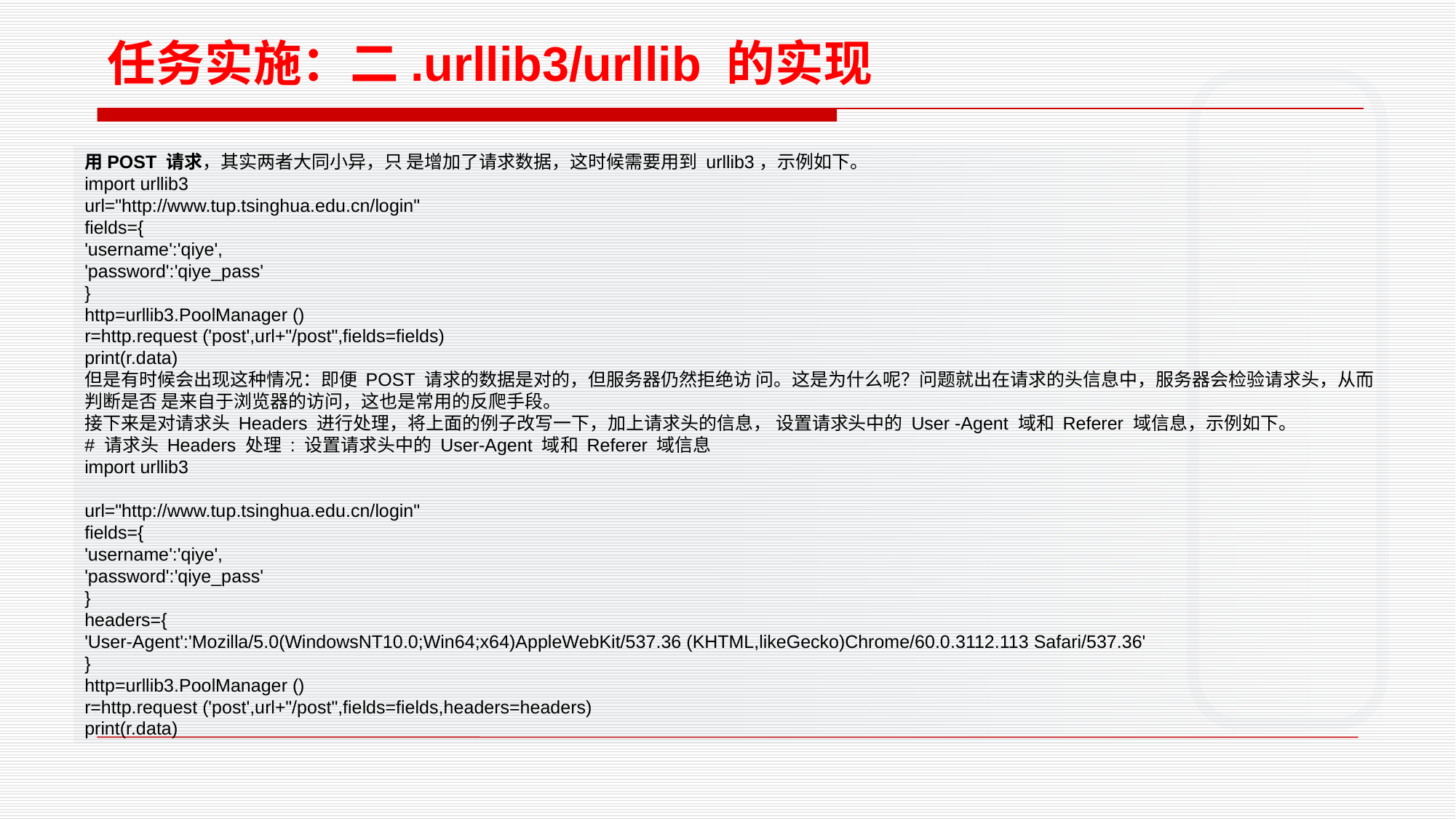

任务实施：二.urllib3/urllib 的实现

用POST 请求，其实两者大同小异，只 是增加了请求数据，这时候需要用到 urllib3，示例如下。
import urllib3
url="http://www.tup.tsinghua.edu.cn/login"
ﬁelds={
'username':'qiye',
'password':'qiye_pass'
}
http=urllib3.PoolManager ()
r=http.request ('post',url+"/post",ﬁelds=ﬁelds)
print(r.data)
但是有时候会出现这种情况：即便 POST 请求的数据是对的，但服务器仍然拒绝访 问。这是为什么呢？问题就出在请求的头信息中，服务器会检验请求头，从而判断是否 是来自于浏览器的访问，这也是常用的反爬手段。
接下来是对请求头 Headers 进行处理，将上面的例子改写一下，加上请求头的信息， 设置请求头中的 User -Agent 域和 Referer 域信息，示例如下。
# 请求头 Headers 处理 : 设置请求头中的 User-Agent 域和 Referer 域信息
import urllib3

url="http://www.tup.tsinghua.edu.cn/login"
ﬁelds={
'username':'qiye',
'password':'qiye_pass'
}
headers={
'User-Agent':'Mozilla/5.0(WindowsNT10.0;Win64;x64)AppleWebKit/537.36 (KHTML,likeGecko)Chrome/60.0.3112.113 Safari/537.36'
}
http=urllib3.PoolManager ()
r=http.request ('post',url+"/post",ﬁelds=ﬁelds,headers=headers)
print(r.data)